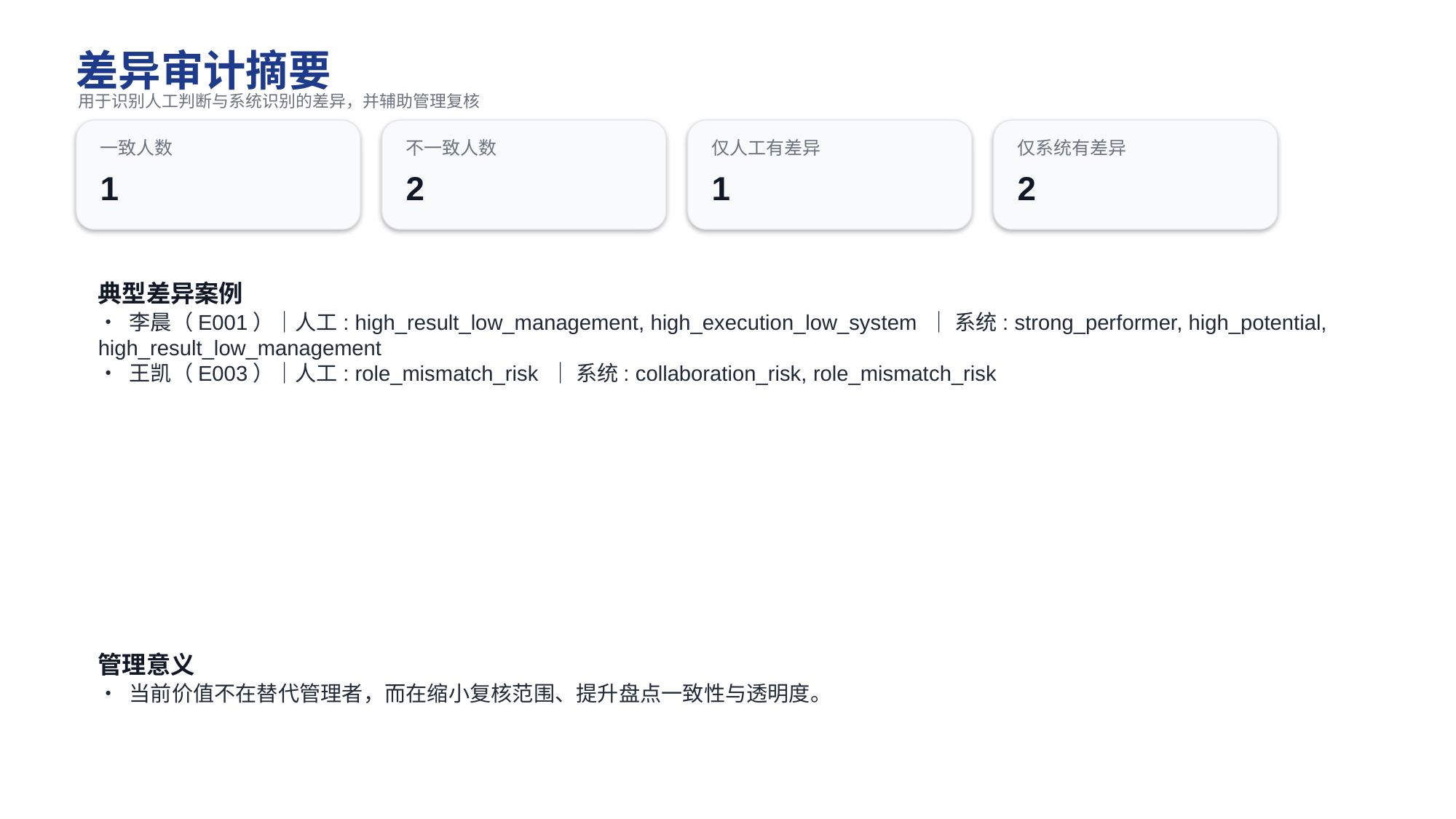

差异审计摘要
用于识别人工判断与系统识别的差异，并辅助管理复核

一致人数
不一致人数
仅人工有差异
仅系统有差异
1
2
1
2
典型差异案例
• 李晨（E001）｜人工: high_result_low_management, high_execution_low_system ｜ 系统: strong_performer, high_potential, high_result_low_management
• 王凯（E003）｜人工: role_mismatch_risk ｜ 系统: collaboration_risk, role_mismatch_risk
管理意义
• 当前价值不在替代管理者，而在缩小复核范围、提升盘点一致性与透明度。